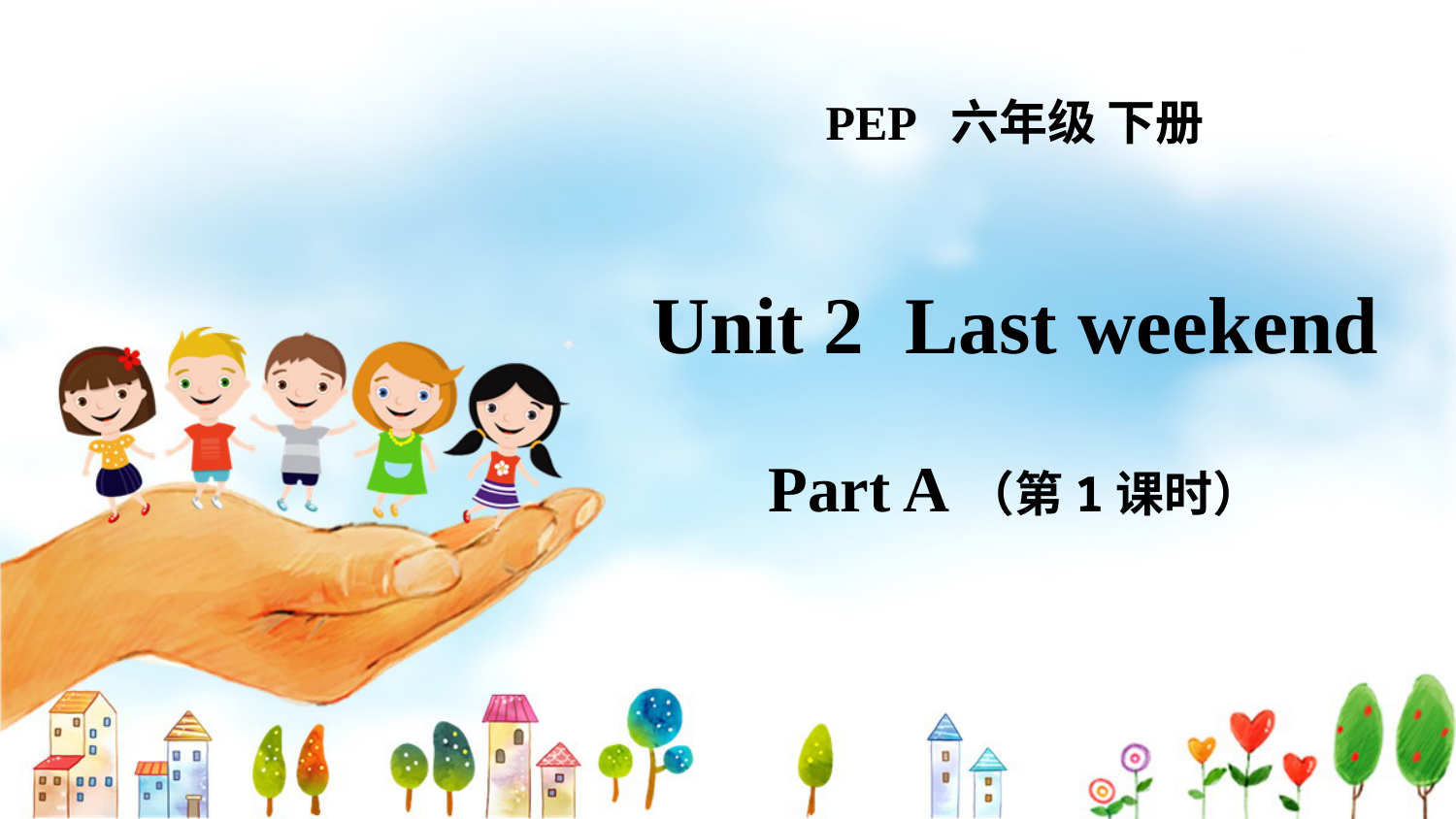

PEP  六年级 下册
Unit 2  Last weekend
Part A（第1课时）